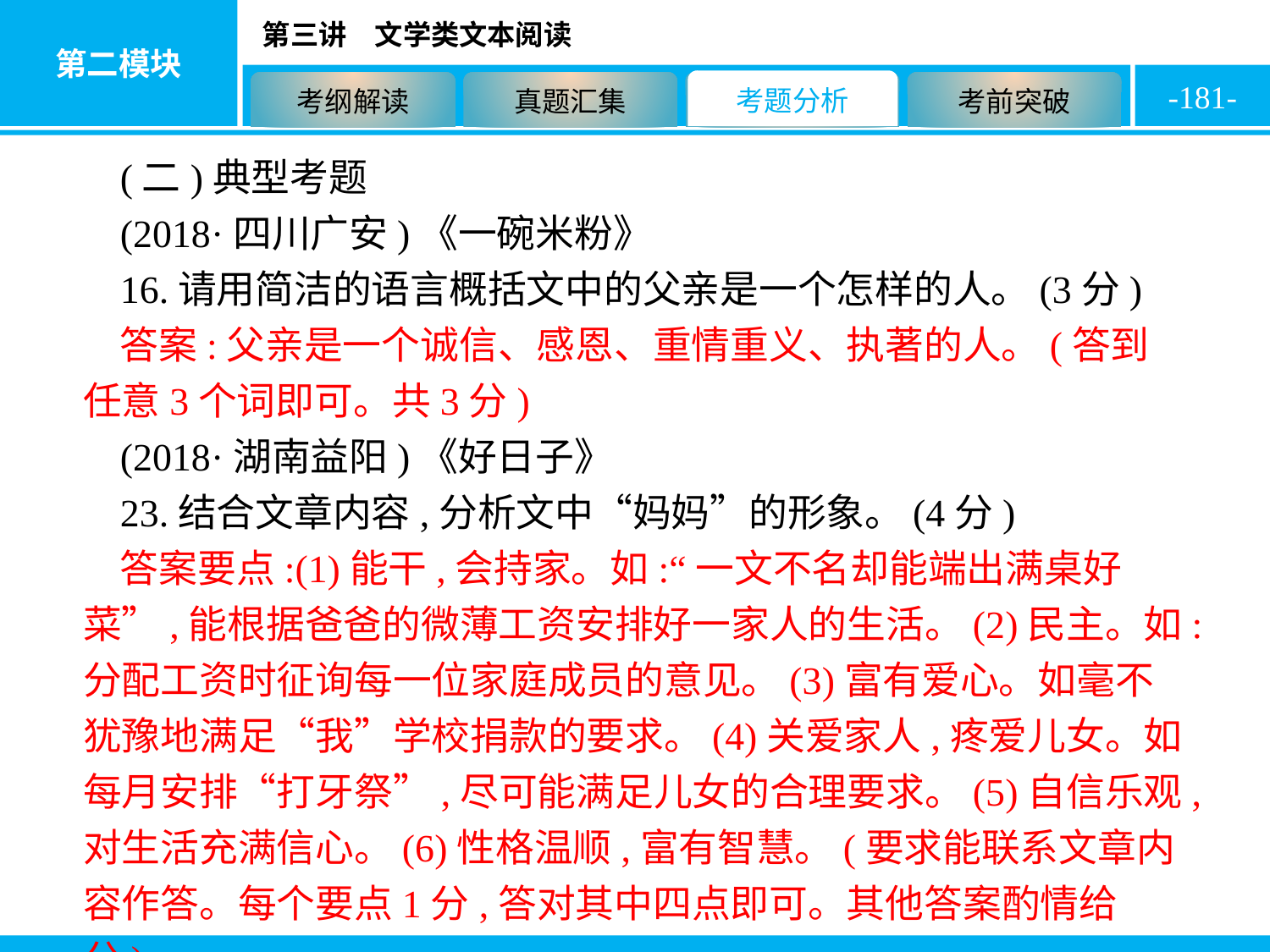

-181-
(二)典型考题
(2018·四川广安)《一碗米粉》
16.请用简洁的语言概括文中的父亲是一个怎样的人。(3分)
答案:父亲是一个诚信、感恩、重情重义、执著的人。(答到任意3个词即可。共3分)
(2018·湖南益阳)《好日子》
23.结合文章内容,分析文中“妈妈”的形象。(4分)
答案要点:(1)能干,会持家。如:“一文不名却能端出满桌好菜”,能根据爸爸的微薄工资安排好一家人的生活。(2)民主。如:分配工资时征询每一位家庭成员的意见。(3)富有爱心。如毫不犹豫地满足“我”学校捐款的要求。(4)关爱家人,疼爱儿女。如每月安排“打牙祭”,尽可能满足儿女的合理要求。(5)自信乐观,对生活充满信心。(6)性格温顺,富有智慧。(要求能联系文章内容作答。每个要点1分,答对其中四点即可。其他答案酌情给分)